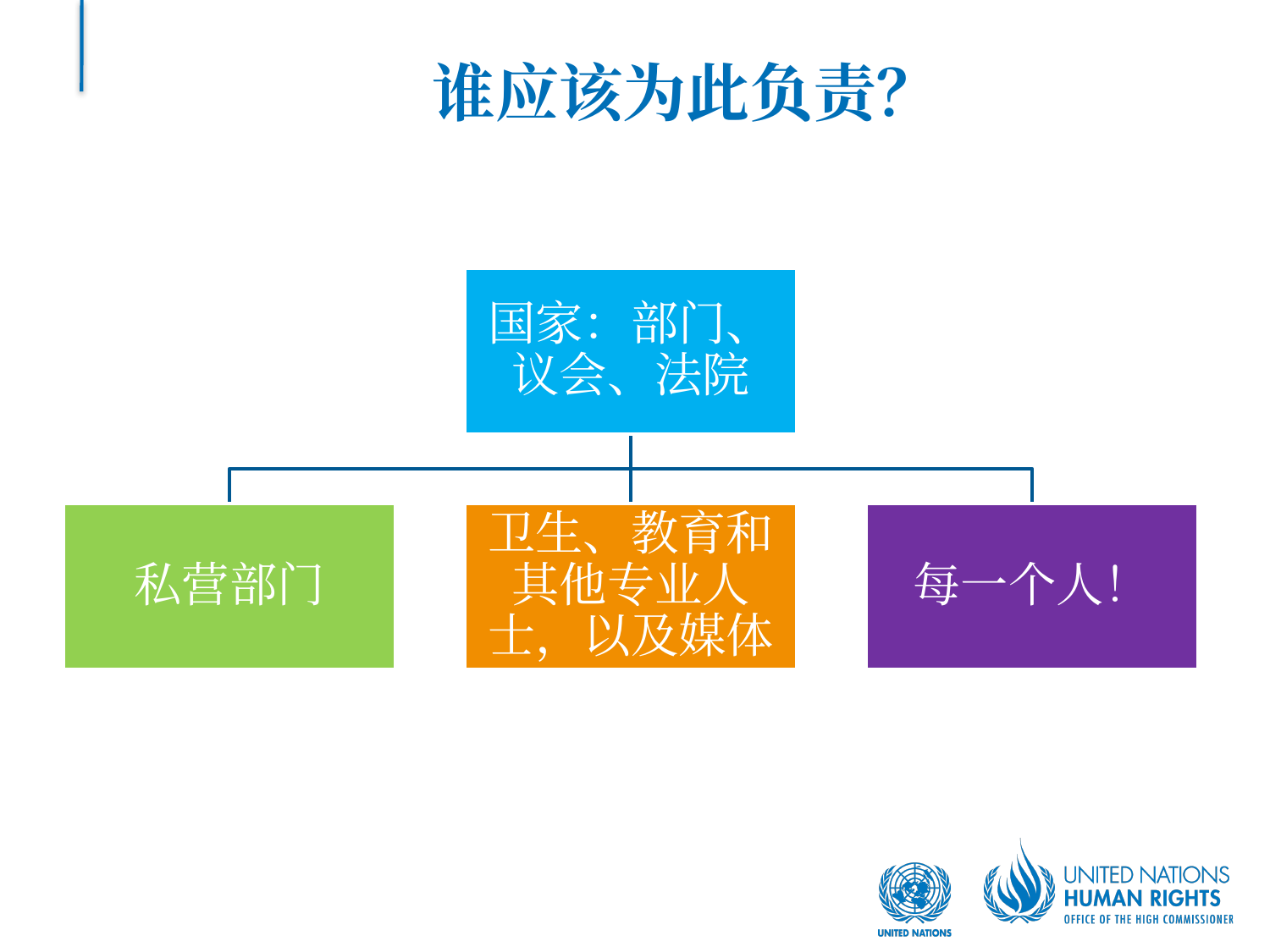

谁应该为此负责？
国家：部门、议会、法院
私营部门
卫生、教育和其他专业人士，以及媒体
每一个人！